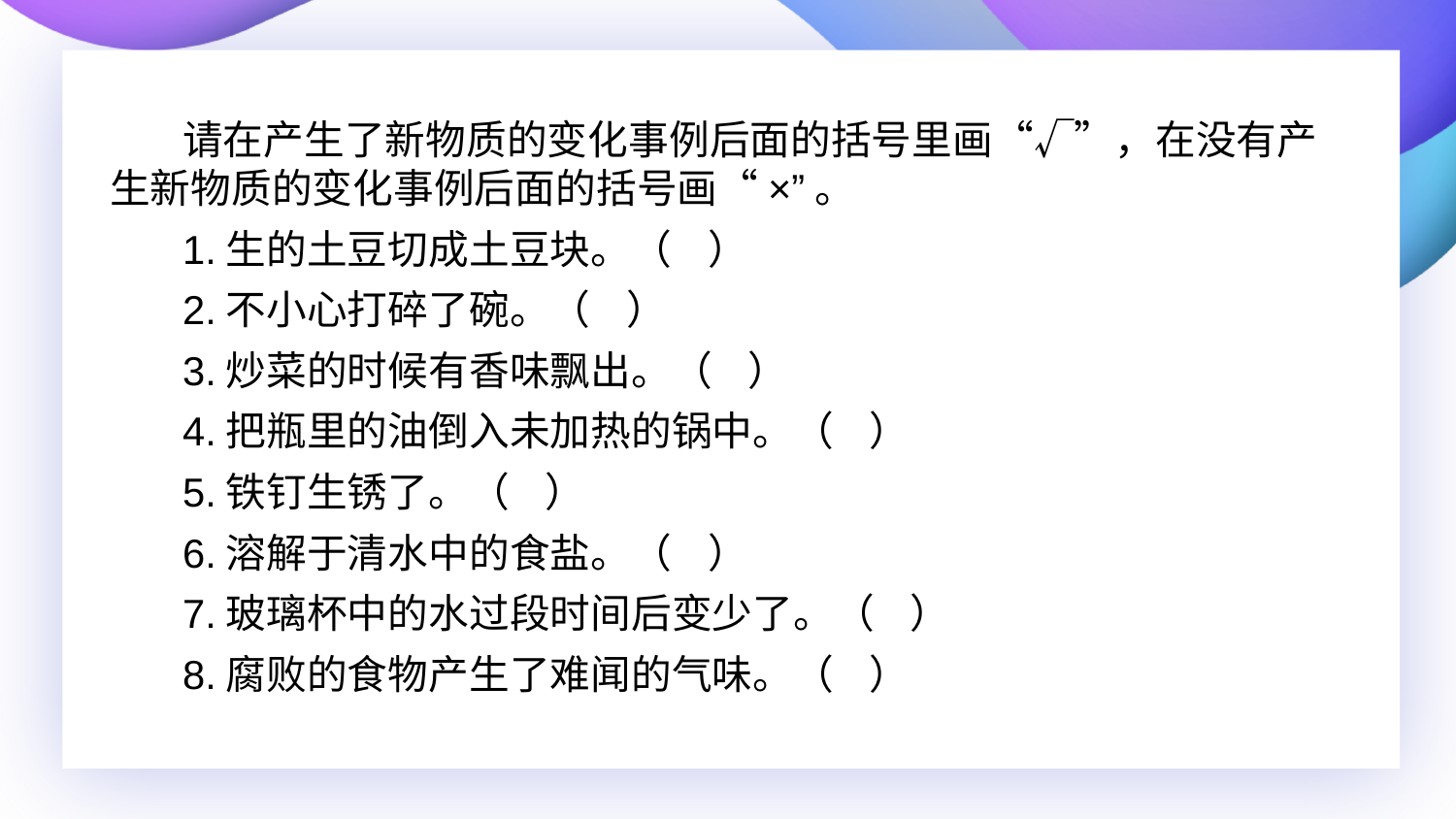

请在产生了新物质的变化事例后面的括号里画“√”，在没有产生新物质的变化事例后面的括号画“×”。
1.生的土豆切成土豆块。（    ）
2.不小心打碎了碗。（    ）
3.炒菜的时候有香味飘出。（    ）
4.把瓶里的油倒入未加热的锅中。（    ）
5.铁钉生锈了。（    ）
6.溶解于清水中的食盐。（    ）
7.玻璃杯中的水过段时间后变少了。（    ）
8.腐败的食物产生了难闻的气味。（    ）